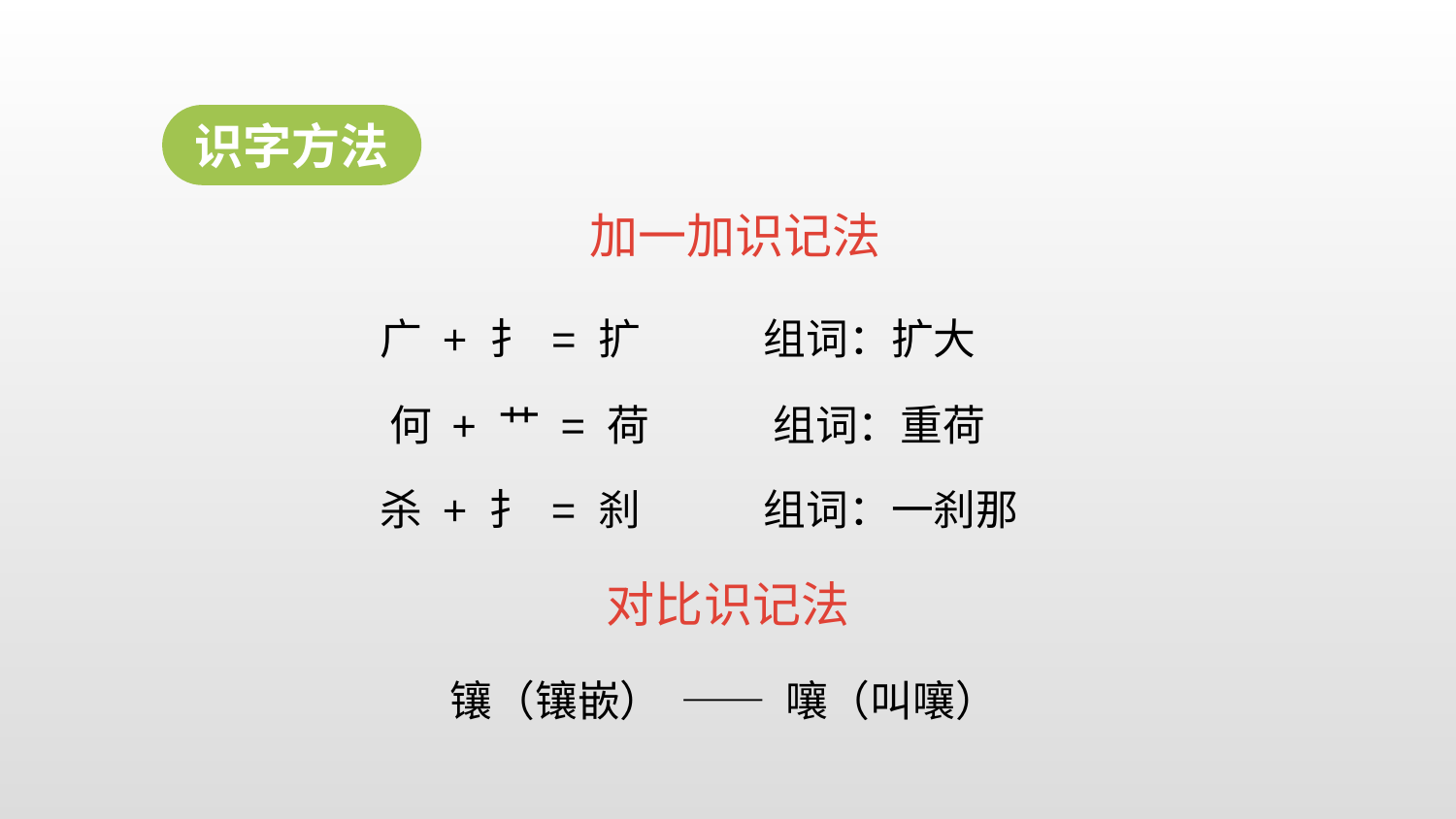

识字方法
加一加识记法
广 + 扌 = 扩             组词：扩大
 何 + 艹 = 荷             组词：重荷
杀 + 扌 = 刹             组词：一刹那
对比识记法
     镶（镶嵌）  ——  嚷（叫嚷）